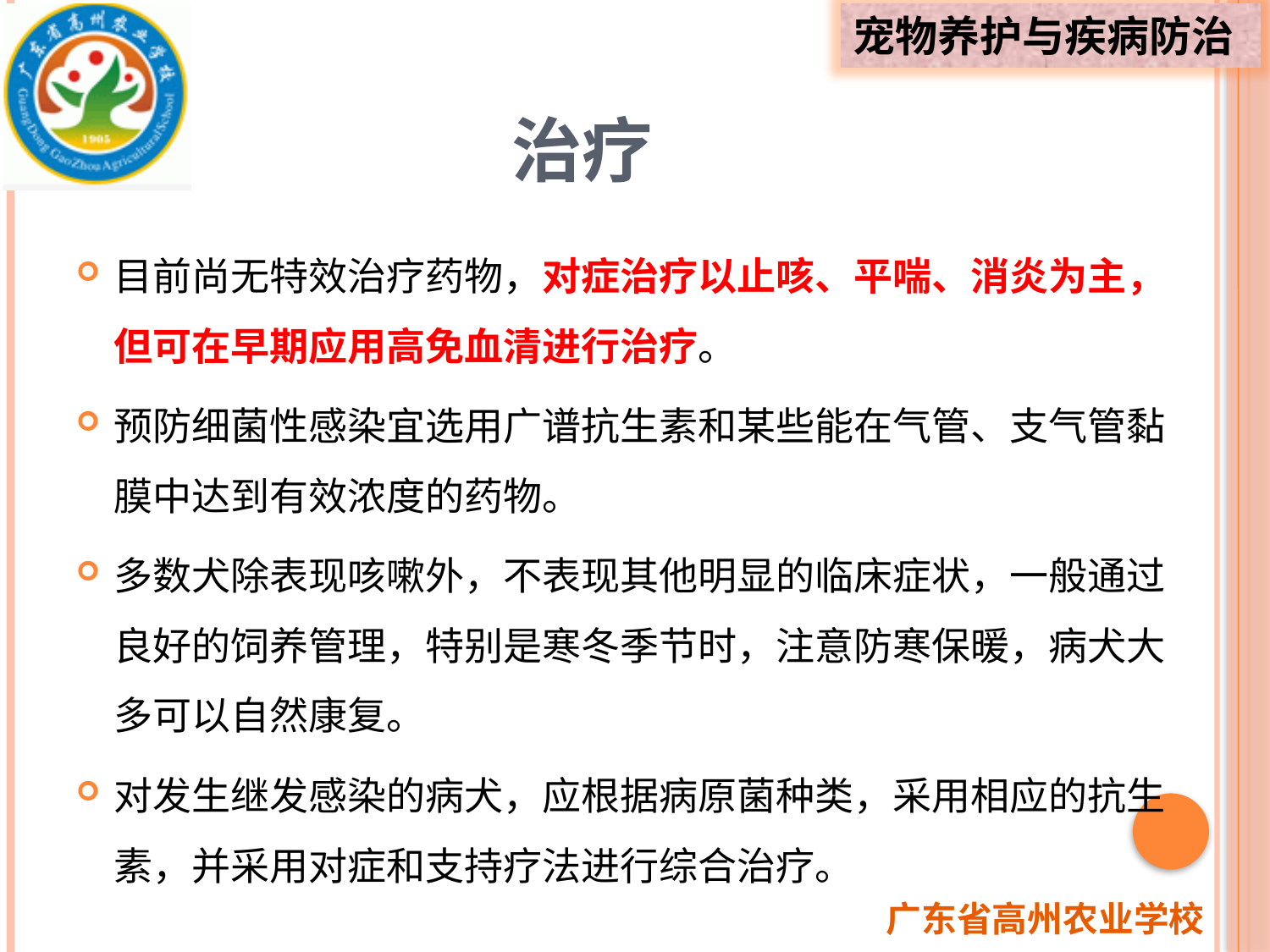

# 治疗
目前尚无特效治疗药物，对症治疗以止咳、平喘、消炎为主，但可在早期应用高免血清进行治疗。
预防细菌性感染宜选用广谱抗生素和某些能在气管、支气管黏膜中达到有效浓度的药物。
多数犬除表现咳嗽外，不表现其他明显的临床症状，一般通过良好的饲养管理，特别是寒冬季节时，注意防寒保暖，病犬大多可以自然康复。
对发生继发感染的病犬，应根据病原菌种类，采用相应的抗生素，并采用对症和支持疗法进行综合治疗。